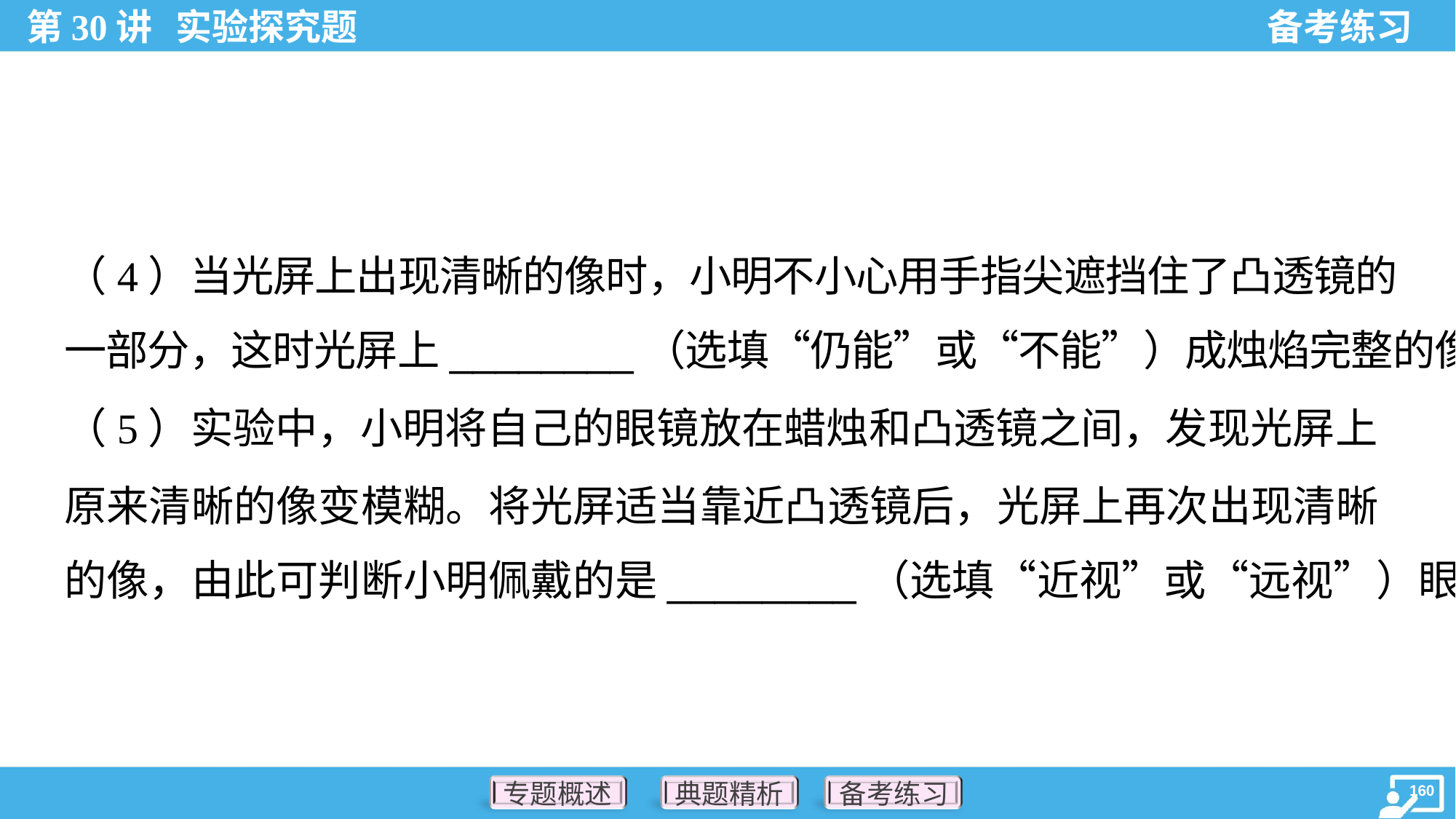

（4）当光屏上出现清晰的像时，小明不小心用手指尖遮挡住了凸透镜的
一部分，这时光屏上________（选填“仍能”或“不能”）成烛焰完整的像。
（5）实验中，小明将自己的眼镜放在蜡烛和凸透镜之间，发现光屏上
原来清晰的像变模糊。将光屏适当靠近凸透镜后，光屏上再次出现清晰
的像，由此可判断小明佩戴的是________（选填“近视”或“远视”）眼镜。